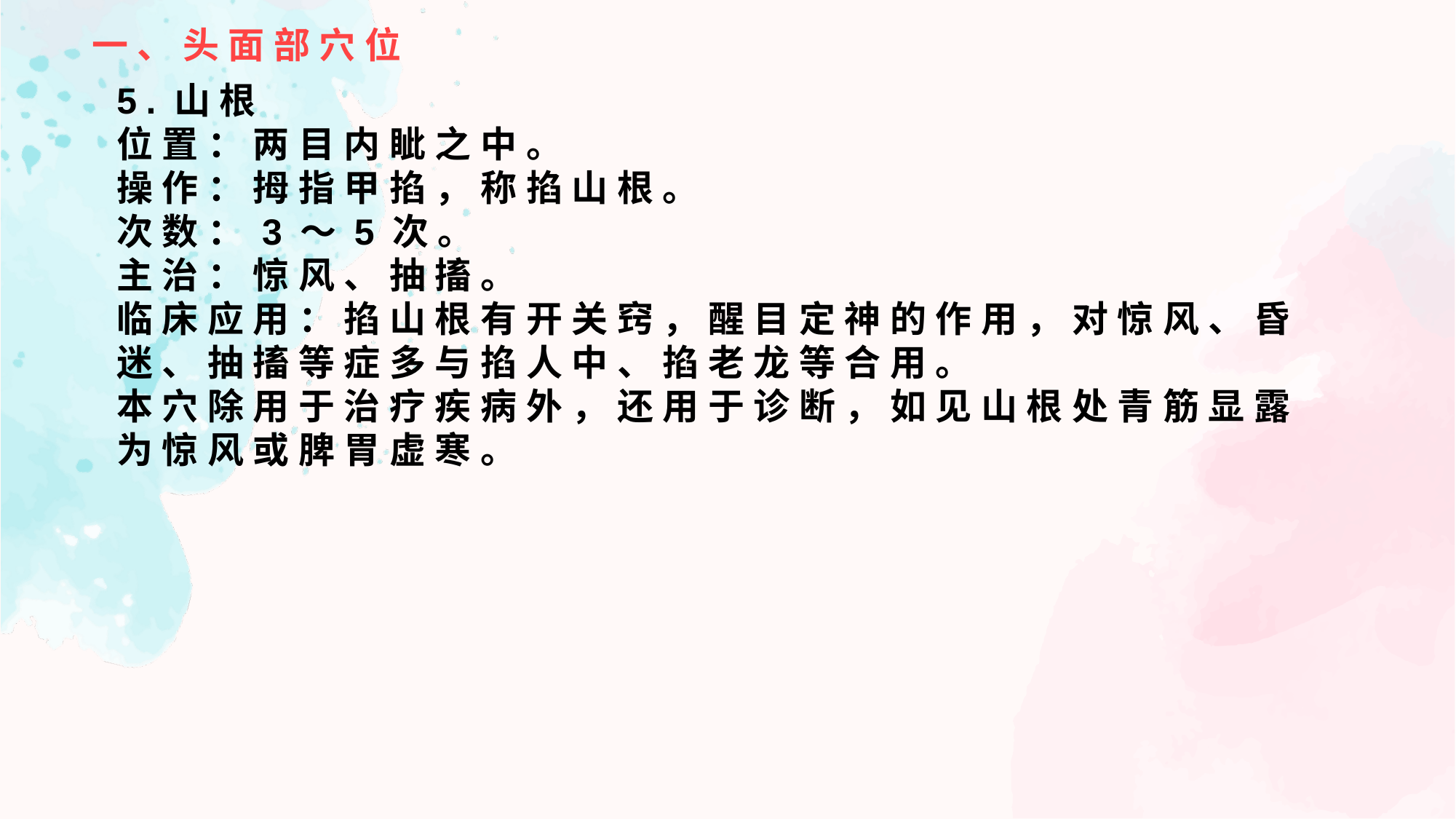

一、头面部穴位
5.山根
位置：两目内眦之中。
操作：拇指甲掐，称掐山根。
次数：3～5次。
主治：惊风、抽搐。
临床应用：掐山根有开关窍，醒目定神的作用，对惊风、昏迷、抽搐等症多与掐人中、掐老龙等合用。
本穴除用于治疗疾病外，还用于诊断，如见山根处青筋显露为惊风或脾胃虚寒。